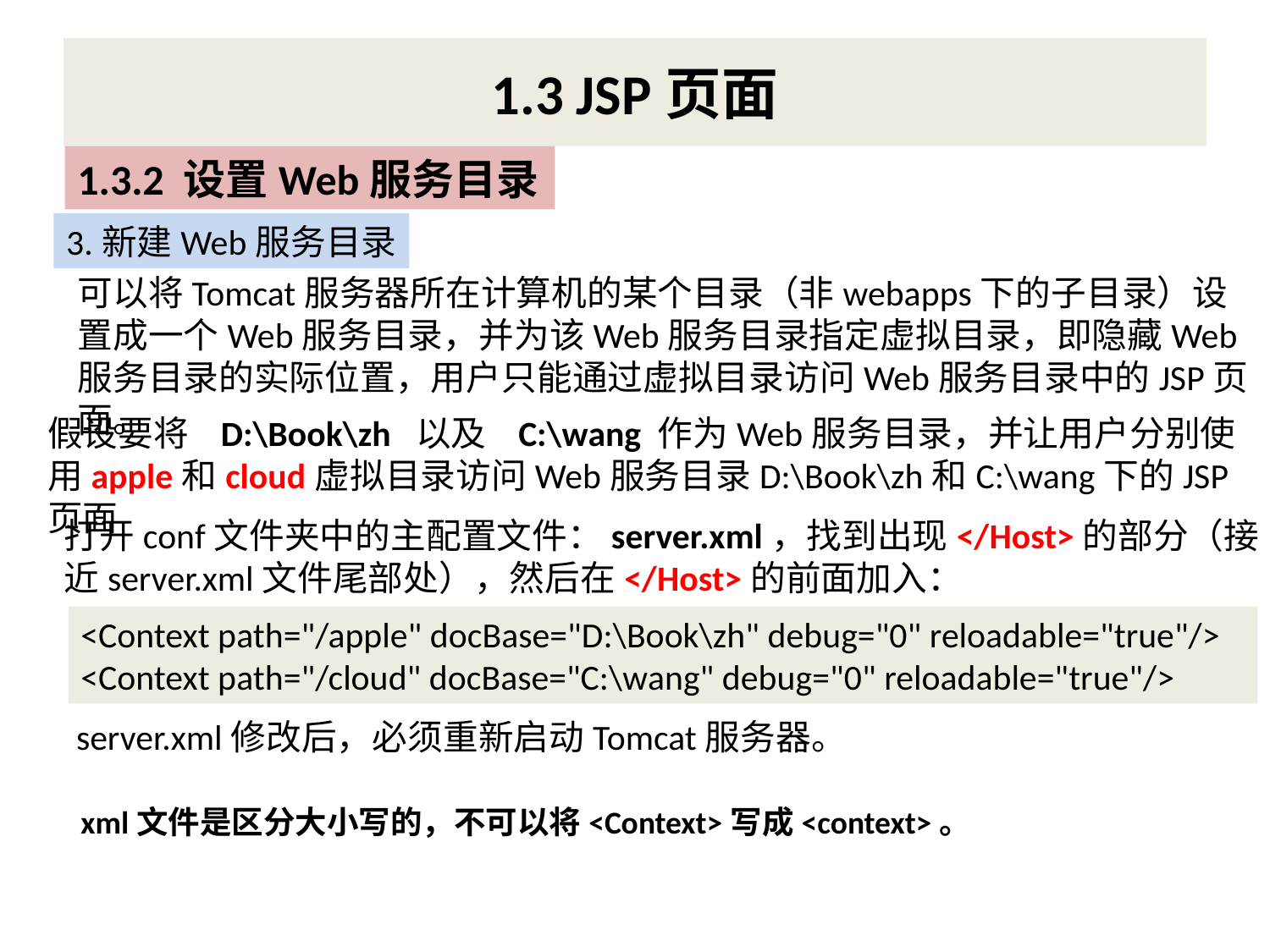

# 1.3 JSP页面
1.3.2 设置Web服务目录
3.新建Web服务目录
可以将Tomcat服务器所在计算机的某个目录（非webapps下的子目录）设置成一个Web服务目录，并为该Web服务目录指定虚拟目录，即隐藏Web服务目录的实际位置，用户只能通过虚拟目录访问Web服务目录中的JSP页面。
假设要将   D:\Book\zh  以及   C:\wang 作为Web服务目录，并让用户分别使用apple和cloud虚拟目录访问Web服务目录D:\Book\zh和C:\wang下的JSP页面
打开conf文件夹中的主配置文件：server.xml，找到出现</Host>的部分（接近server.xml文件尾部处），然后在</Host>的前面加入：
<Context path="/apple" docBase="D:\Book\zh" debug="0" reloadable="true"/>
<Context path="/cloud" docBase="C:\wang" debug="0" reloadable="true"/>
server.xml修改后，必须重新启动Tomcat服务器。
xml文件是区分大小写的，不可以将<Context>写成<context>。